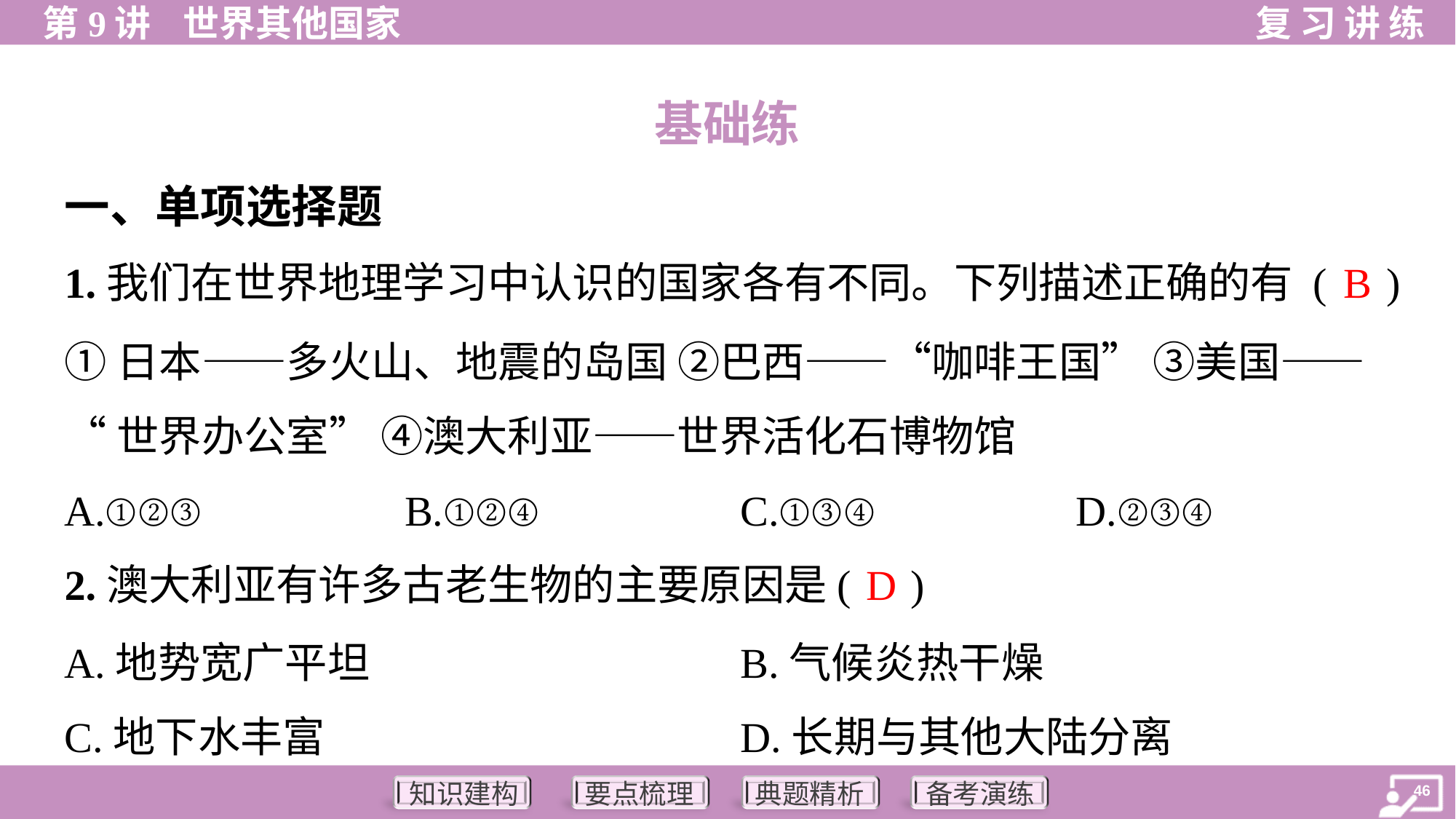

基础练
一、单项选择题
B
1.我们在世界地理学习中认识的国家各有不同。下列描述正确的有 (     )
①日本——多火山、地震的岛国 ②巴西——“咖啡王国” ③美国——
“世界办公室” ④澳大利亚——世界活化石博物馆
A.①②③	B.①②④	C.①③④	D.②③④
D
2.澳大利亚有许多古老生物的主要原因是(     )
A.地势宽广平坦	B.气候炎热干燥
C.地下水丰富	D.长期与其他大陆分离